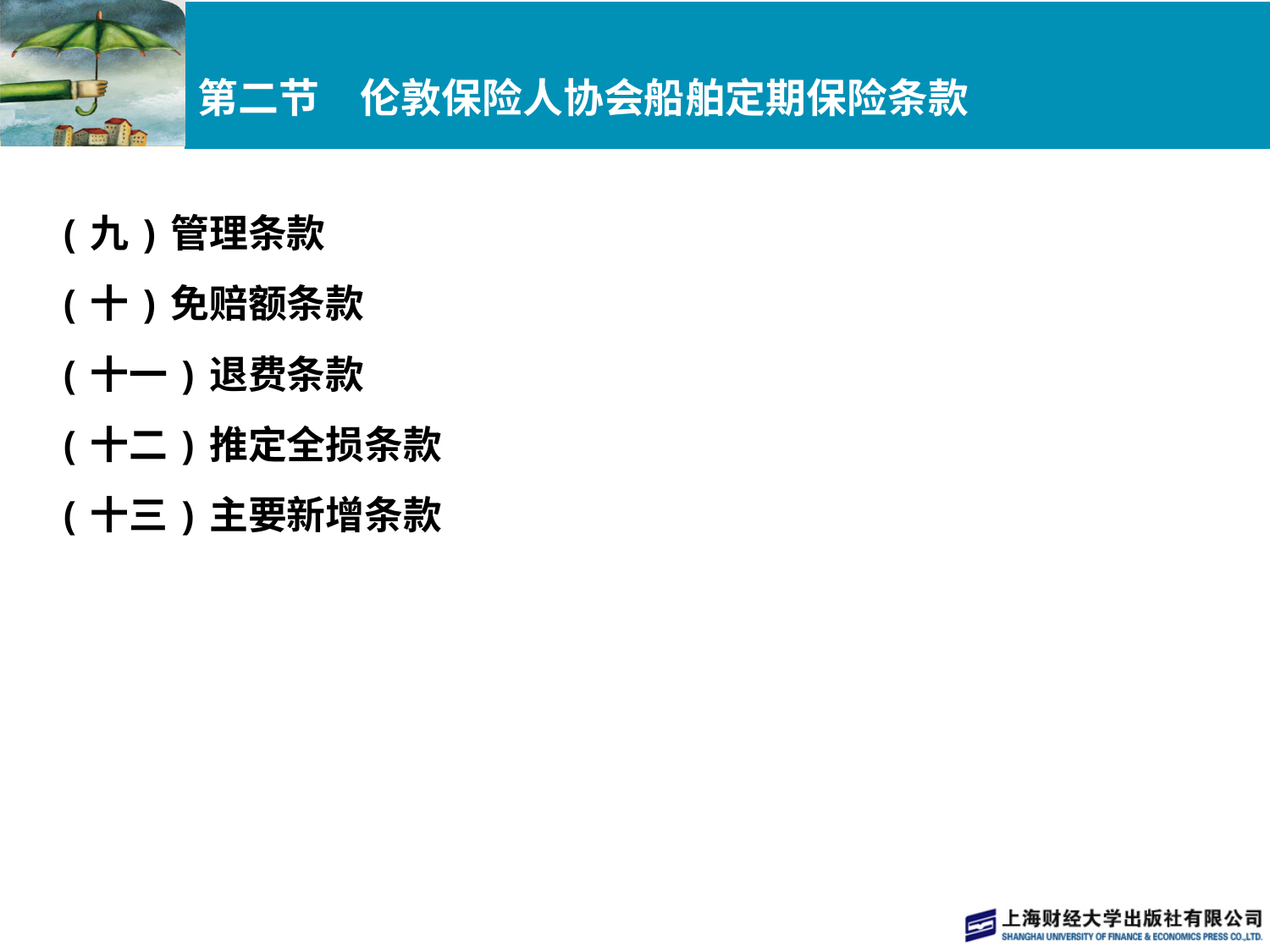

# 第二节　伦敦保险人协会船舶定期保险条款
(九)管理条款
(十)免赔额条款
(十一)退费条款
(十二)推定全损条款
(十三)主要新增条款